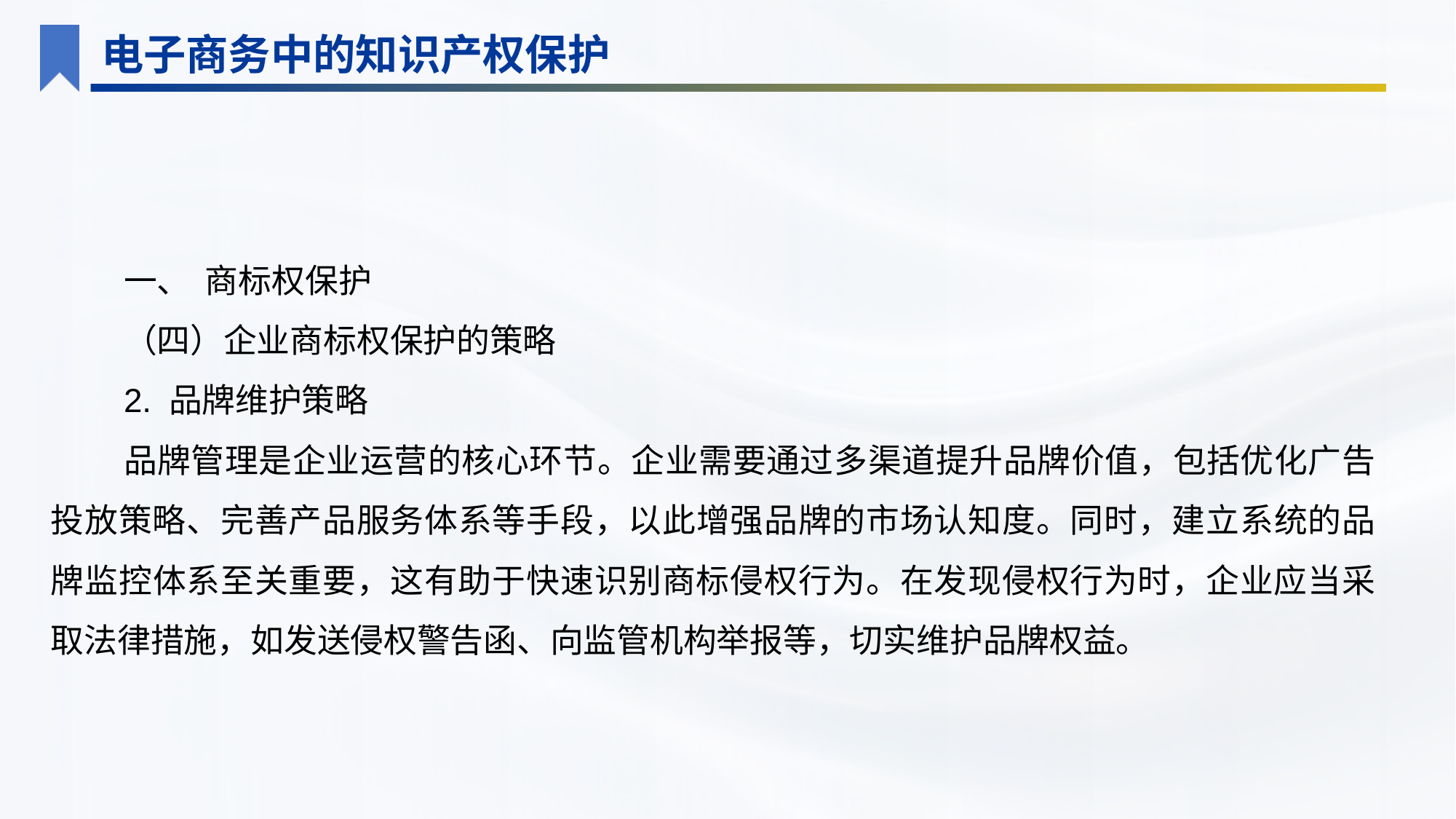

电子商务中的知识产权保护
一、  商标权保护
（四）企业商标权保护的策略
2. 品牌维护策略
品牌管理是企业运营的核心环节。企业需要通过多渠道提升品牌价值，包括优化广告投放策略、完善产品服务体系等手段，以此增强品牌的市场认知度。同时，建立系统的品牌监控体系至关重要，这有助于快速识别商标侵权行为。在发现侵权行为时，企业应当采取法律措施，如发送侵权警告函、向监管机构举报等，切实维护品牌权益。